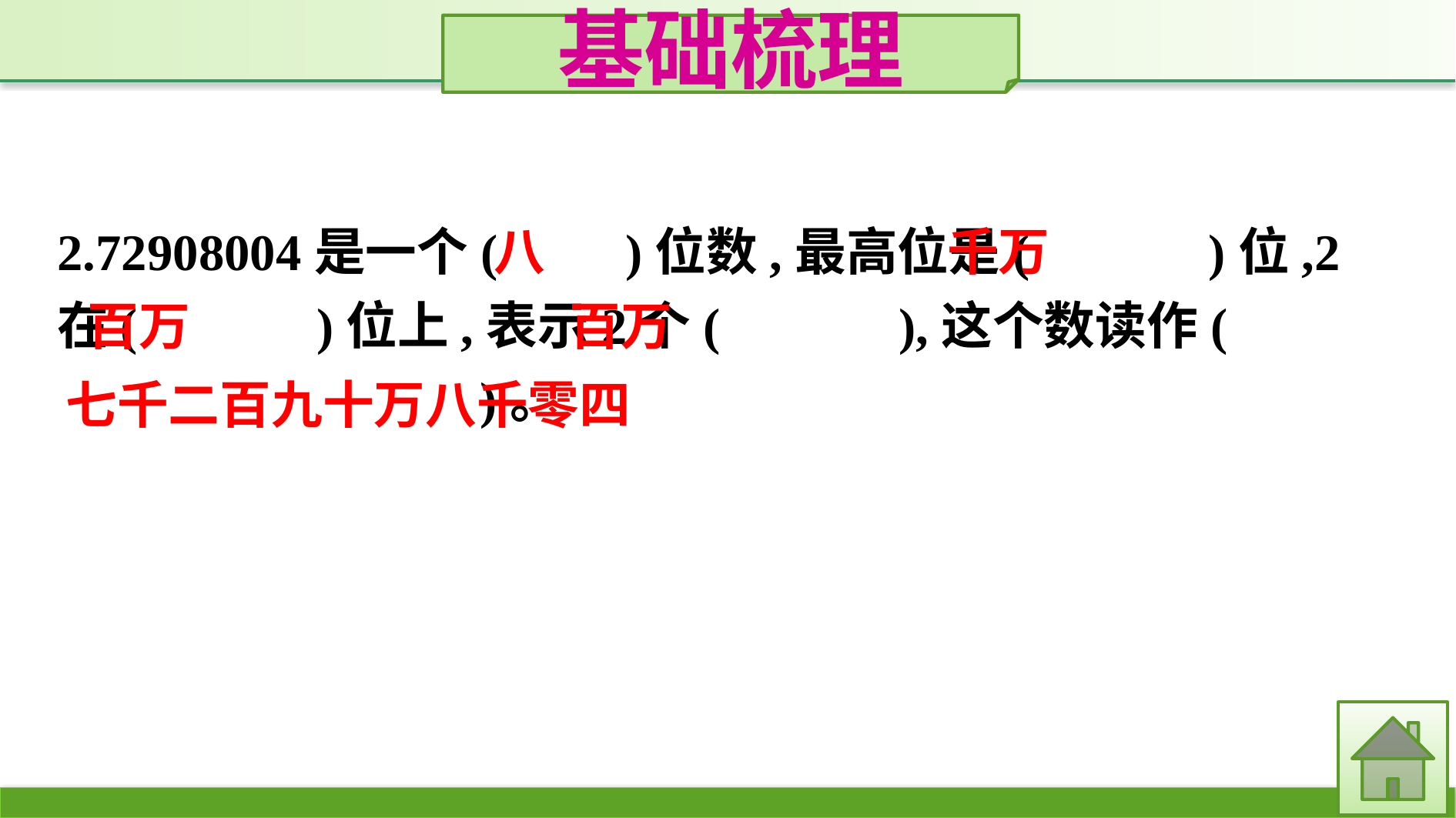

基础梳理
2.72908004是一个(　　)位数,最高位是(　　　)位,2在(　　　)位上,表示2个(　　　),这个数读作(　　　　　　　　　　　)。
八
千万
百万
百万
七千二百九十万八千零四